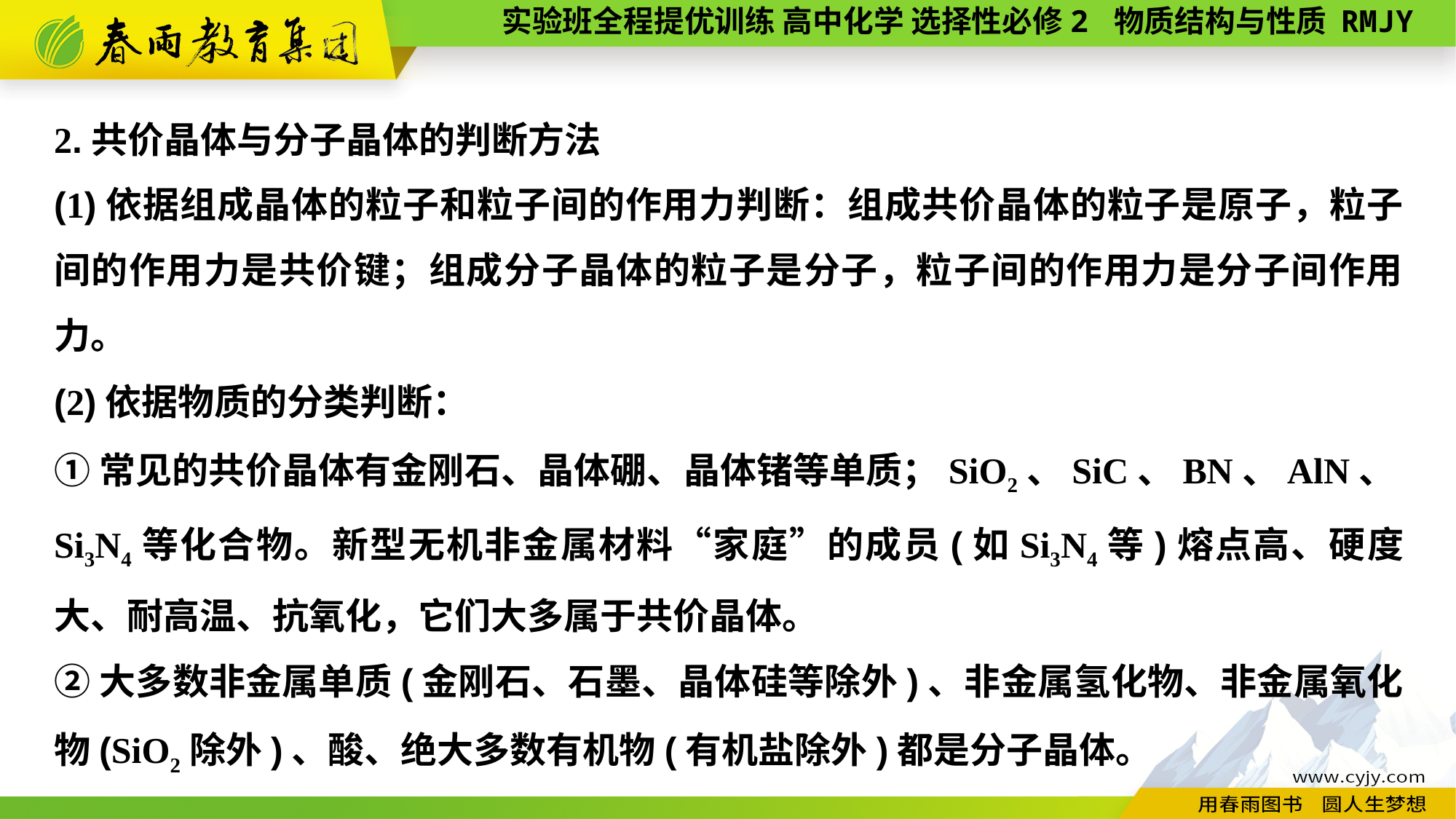

2.共价晶体与分子晶体的判断方法
(1)依据组成晶体的粒子和粒子间的作用力判断：组成共价晶体的粒子是原子，粒子间的作用力是共价键；组成分子晶体的粒子是分子，粒子间的作用力是分子间作用力。
(2)依据物质的分类判断：
①常见的共价晶体有金刚石、晶体硼、晶体锗等单质；SiO2、SiC、BN、AlN、Si3N4等化合物。新型无机非金属材料“家庭”的成员(如Si3N4等)熔点高、硬度大、耐高温、抗氧化，它们大多属于共价晶体。
②大多数非金属单质(金刚石、石墨、晶体硅等除外)、非金属氢化物、非金属氧化物(SiO2除外)、酸、绝大多数有机物(有机盐除外)都是分子晶体。